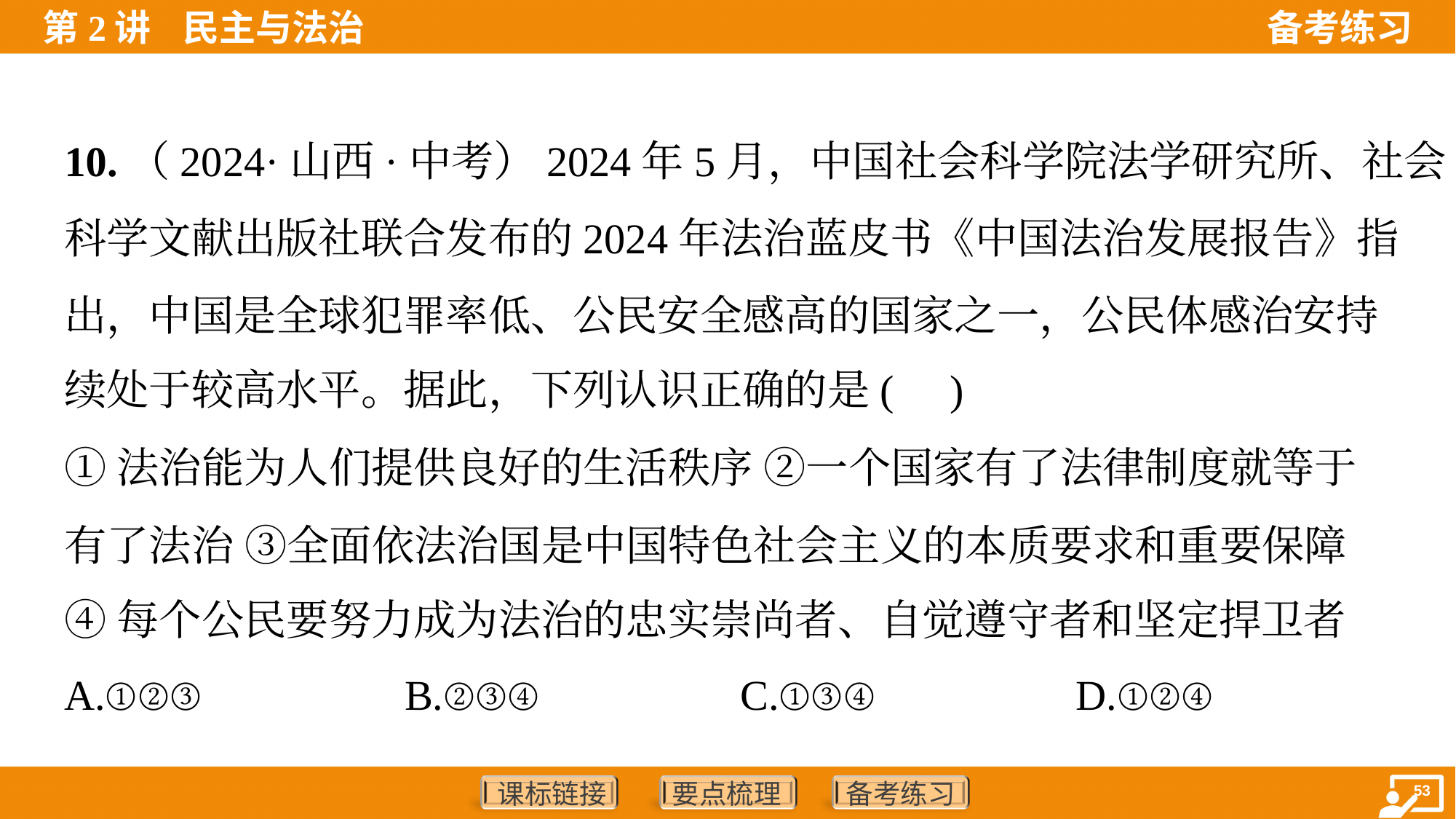

10.（2024·山西·中考）2024年5月，中国社会科学院法学研究所、社会
科学文献出版社联合发布的2024年法治蓝皮书《中国法治发展报告》指
出，中国是全球犯罪率低、公民安全感高的国家之一，公民体感治安持
续处于较高水平。据此，下列认识正确的是(     )
①法治能为人们提供良好的生活秩序 ②一个国家有了法律制度就等于
有了法治 ③全面依法治国是中国特色社会主义的本质要求和重要保障
④每个公民要努力成为法治的忠实崇尚者、自觉遵守者和坚定捍卫者
A.①②③	B.②③④	C.①③④	D.①②④